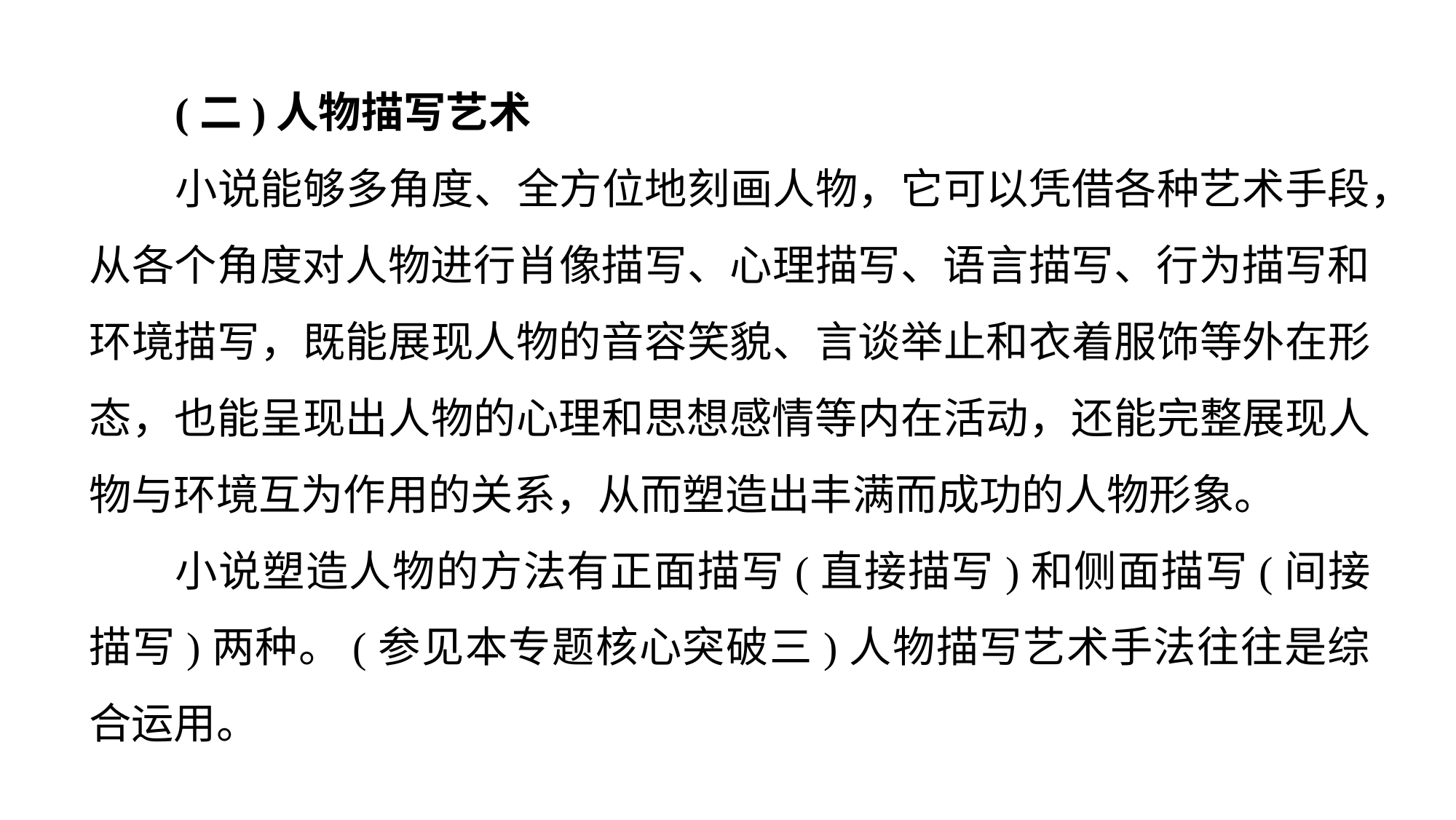

(二)人物描写艺术
小说能够多角度、全方位地刻画人物，它可以凭借各种艺术手段，从各个角度对人物进行肖像描写、心理描写、语言描写、行为描写和环境描写，既能展现人物的音容笑貌、言谈举止和衣着服饰等外在形态，也能呈现出人物的心理和思想感情等内在活动，还能完整展现人物与环境互为作用的关系，从而塑造出丰满而成功的人物形象。
小说塑造人物的方法有正面描写(直接描写)和侧面描写(间接描写)两种。(参见本专题核心突破三)人物描写艺术手法往往是综合运用。